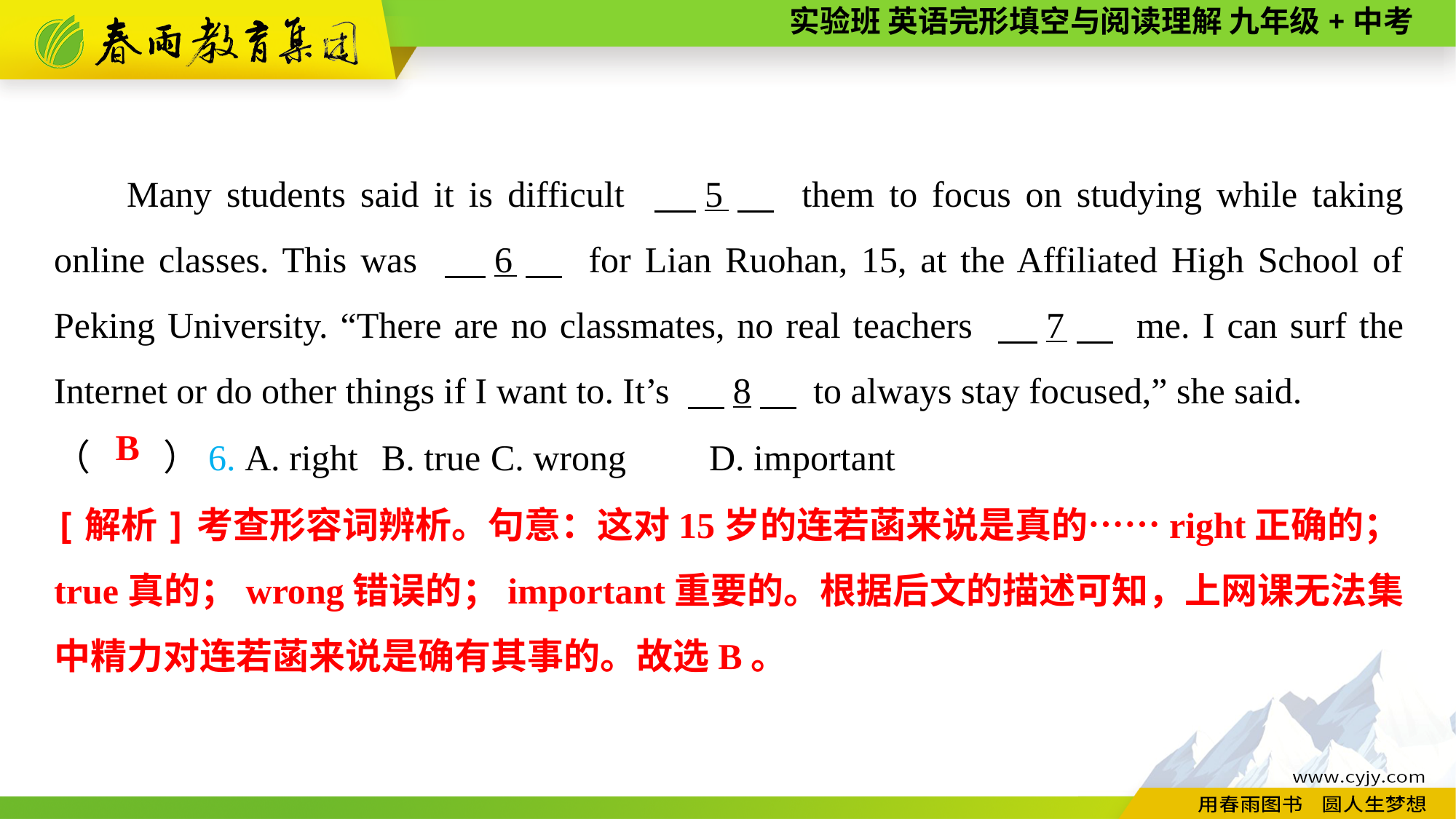

Many students said it is difficult 　5　 them to focus on studying while taking online classes. This was 　6　 for Lian Ruohan, 15, at the Affiliated High School of Peking University. “There are no classmates, no real teachers 　7　 me. I can surf the Internet or do other things if I want to. It’s 　8　 to always stay focused,” she said.
（　　）6. A. right	B. true	C. wrong	D. important
B
[解析]考查形容词辨析。句意：这对15岁的连若菡来说是真的……right正确的；true真的；wrong错误的；important重要的。根据后文的描述可知，上网课无法集中精力对连若菡来说是确有其事的。故选B。